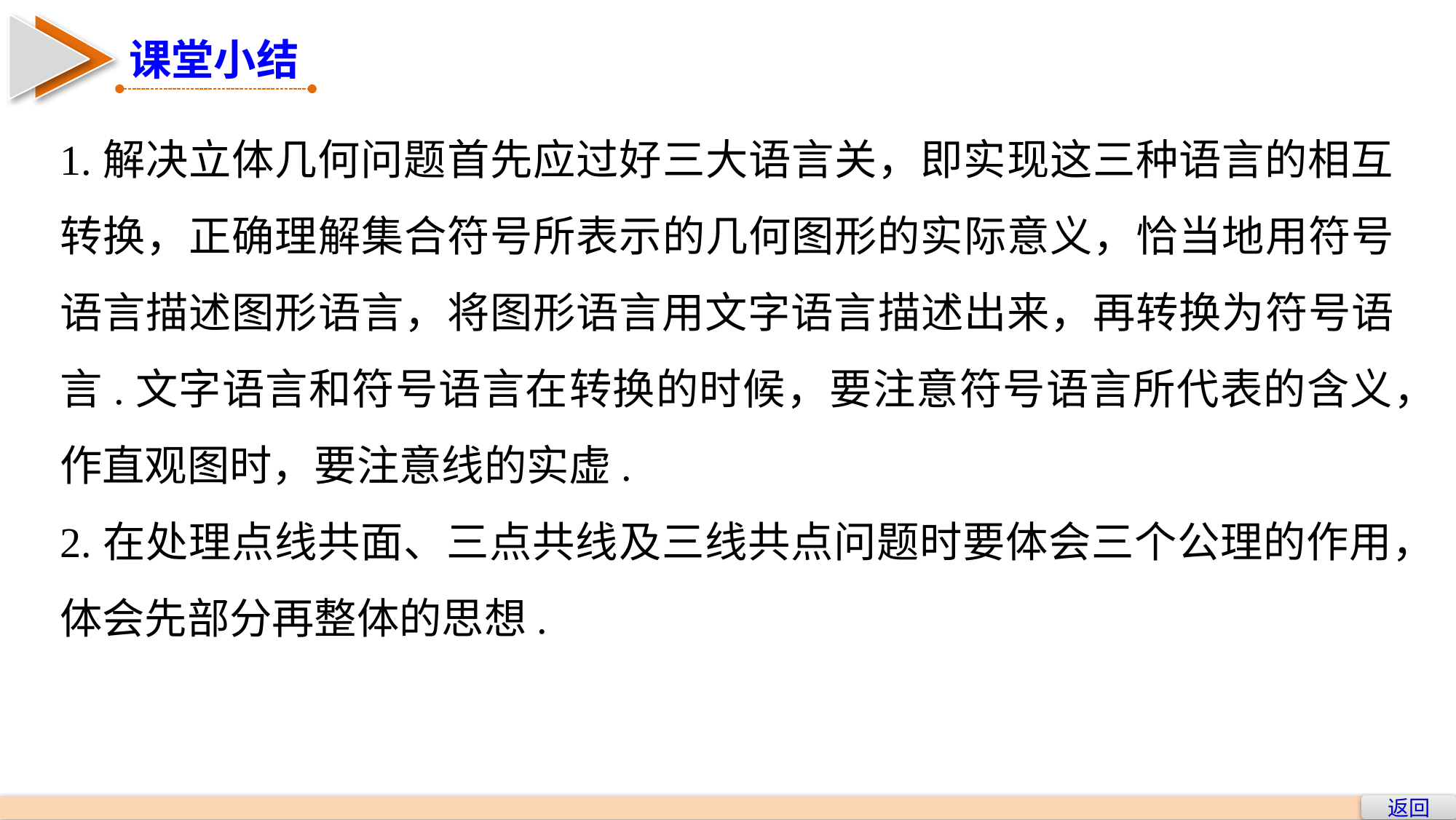

课堂小结
1.解决立体几何问题首先应过好三大语言关，即实现这三种语言的相互转换，正确理解集合符号所表示的几何图形的实际意义，恰当地用符号语言描述图形语言，将图形语言用文字语言描述出来，再转换为符号语言.文字语言和符号语言在转换的时候，要注意符号语言所代表的含义，作直观图时，要注意线的实虚.
2.在处理点线共面、三点共线及三线共点问题时要体会三个公理的作用，体会先部分再整体的思想.
返回